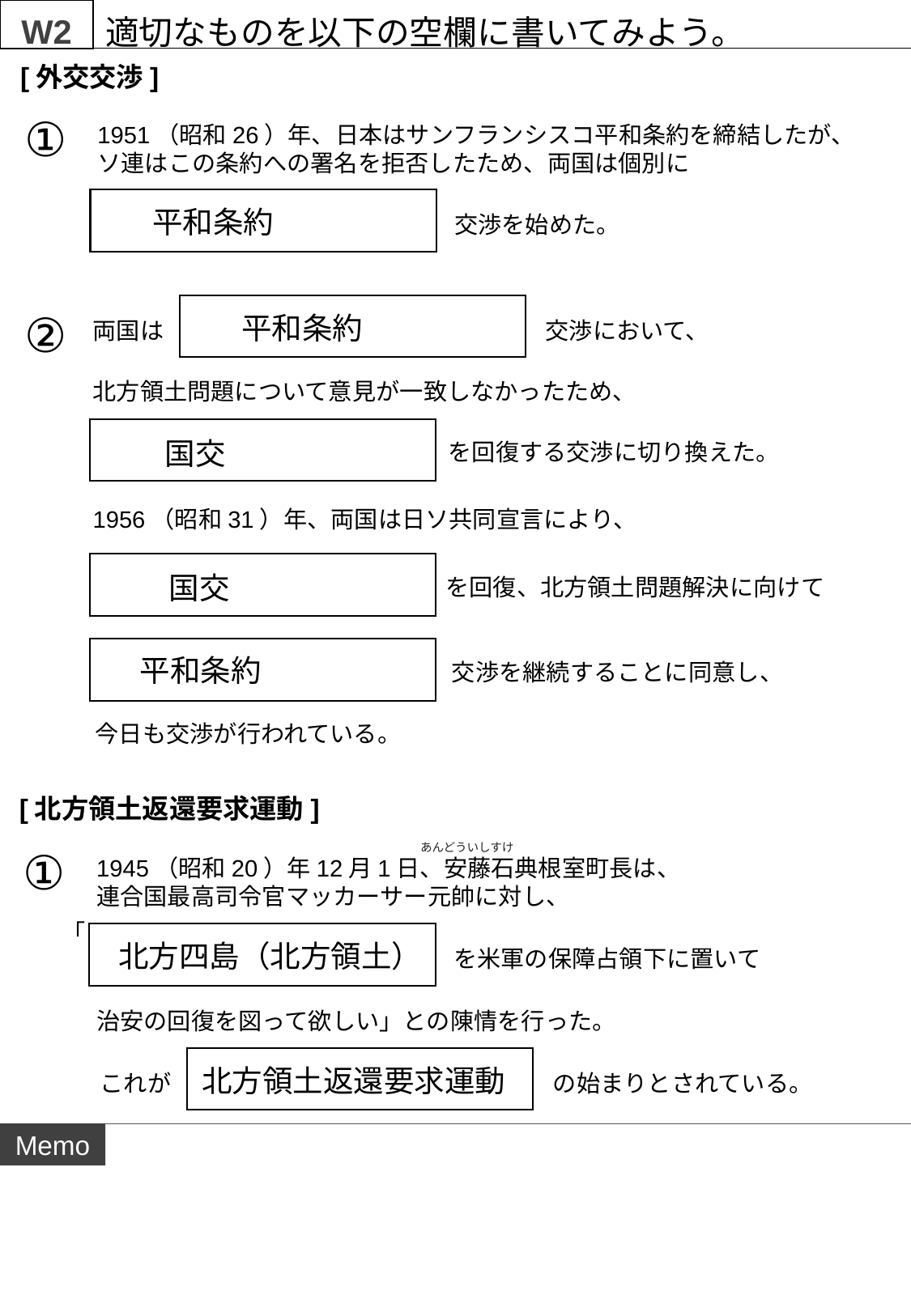

W2
適切なものを以下の空欄に書いてみよう。
[外交交渉]
①
1951（昭和26）年、日本はサンフランシスコ平和条約を締結したが、
ソ連はこの条約への署名を拒否したため、両国は個別に

　平和条約
交渉を始めた。

②
　平和条約
両国は
交渉において、
北方領土問題について意見が一致しなかったため、

　国交
を回復する交渉に切り換えた。
1956（昭和31）年、両国は日ソ共同宣言により、

　国交
を回復、北方領土問題解決に向けて

　平和条約
交渉を継続することに同意し、
今日も交渉が行われている。
[北方領土返還要求運動]
あんどういしすけ
①
1945（昭和20）年12月1日、安藤石典根室町長は、
連合国最高司令官マッカーサー元帥に対し、
「

　北方四島（北方領土）
を米軍の保障占領下に置いて
治安の回復を図って欲しい」との陳情を行った。

　北方領土返還要求運動
これが
の始まりとされている。
Memo